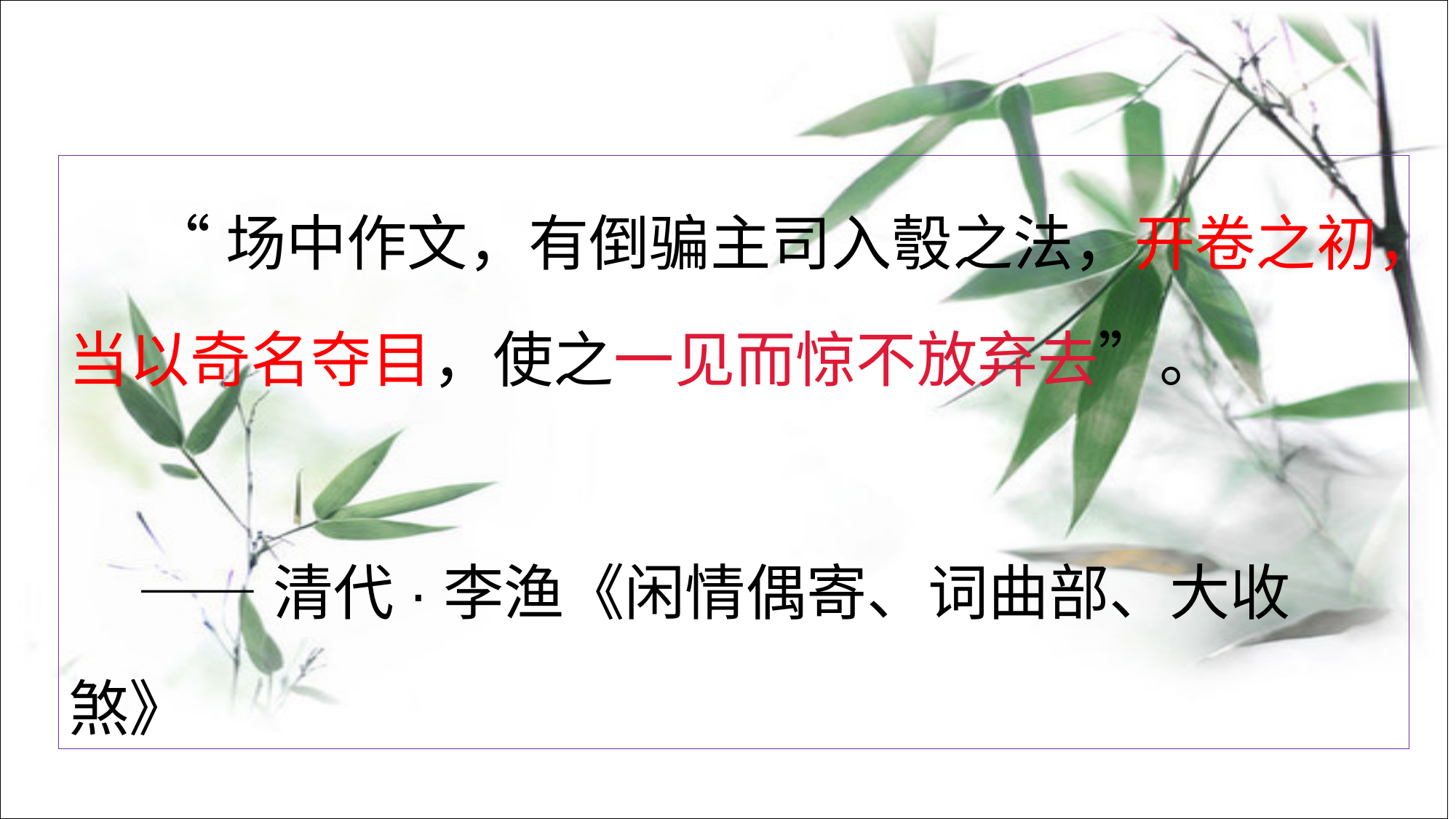

“场中作文，有倒骗主司入彀之法，开卷之初，当以奇名夺目，使之一见而惊不放弃去”。

     ——清代·李渔《闲情偶寄、词曲部、大收煞》